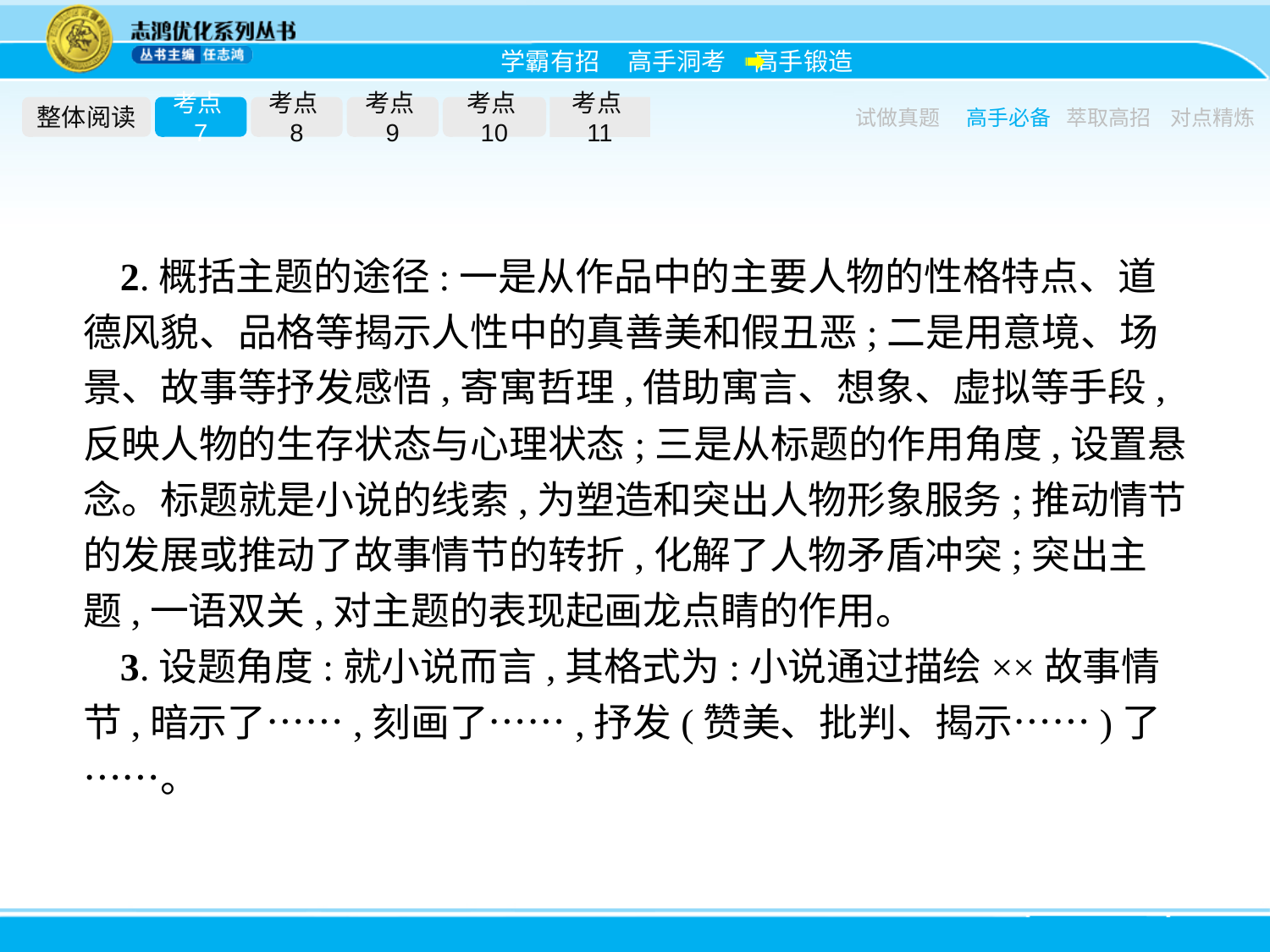

整体阅读
考点7
考点8
考点9
考点10
考点11
试做真题
高手必备
萃取高招
对点精炼
2.概括主题的途径:一是从作品中的主要人物的性格特点、道德风貌、品格等揭示人性中的真善美和假丑恶;二是用意境、场景、故事等抒发感悟,寄寓哲理,借助寓言、想象、虚拟等手段,反映人物的生存状态与心理状态;三是从标题的作用角度,设置悬念。标题就是小说的线索,为塑造和突出人物形象服务;推动情节的发展或推动了故事情节的转折,化解了人物矛盾冲突;突出主题,一语双关,对主题的表现起画龙点睛的作用。
3.设题角度:就小说而言,其格式为:小说通过描绘××故事情节,暗示了……,刻画了……,抒发(赞美、批判、揭示……)了……。